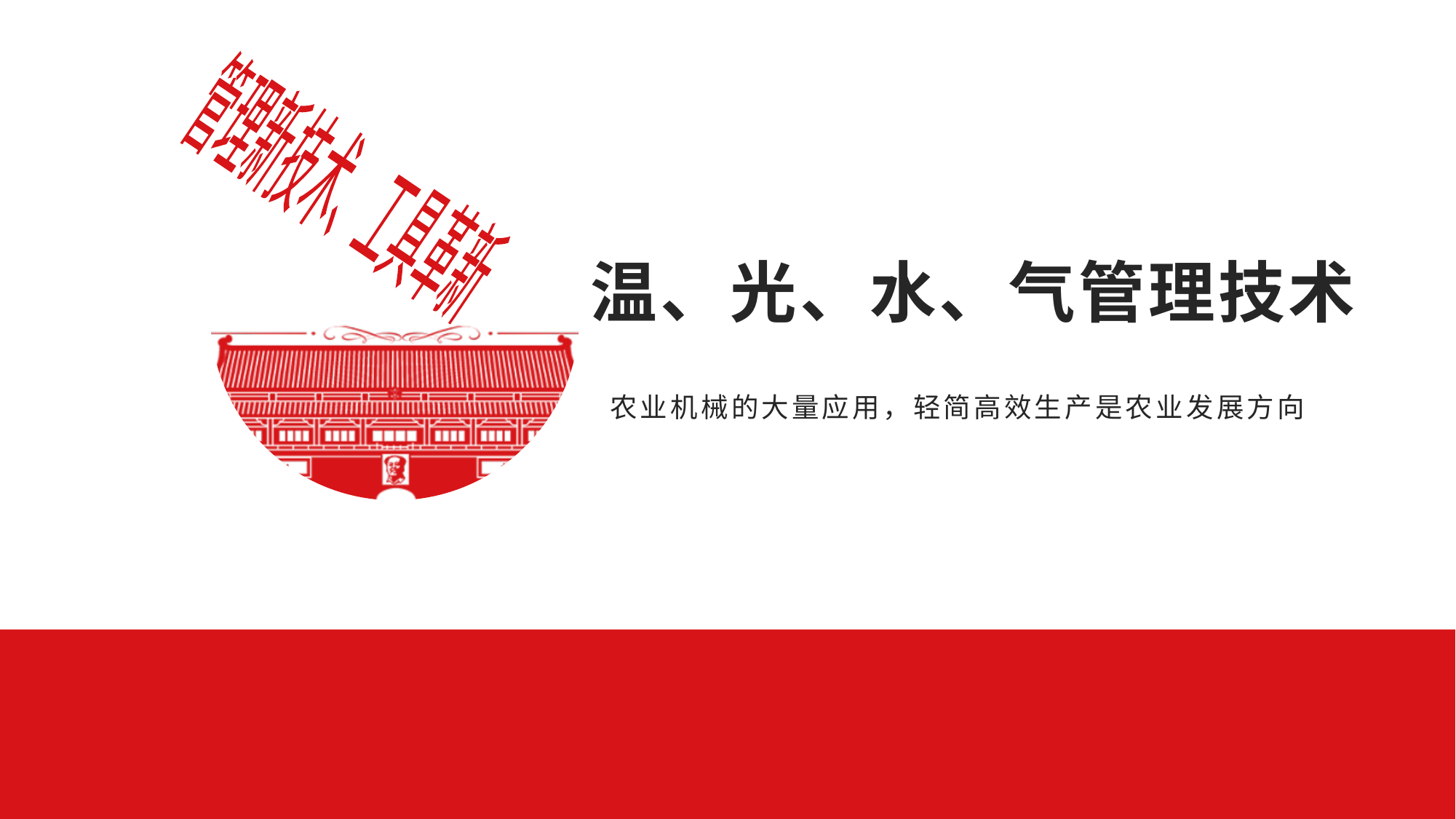

管理新技术、工具革新
# 温、光、水、气管理技术
农业机械的大量应用，轻简高效生产是农业发展方向